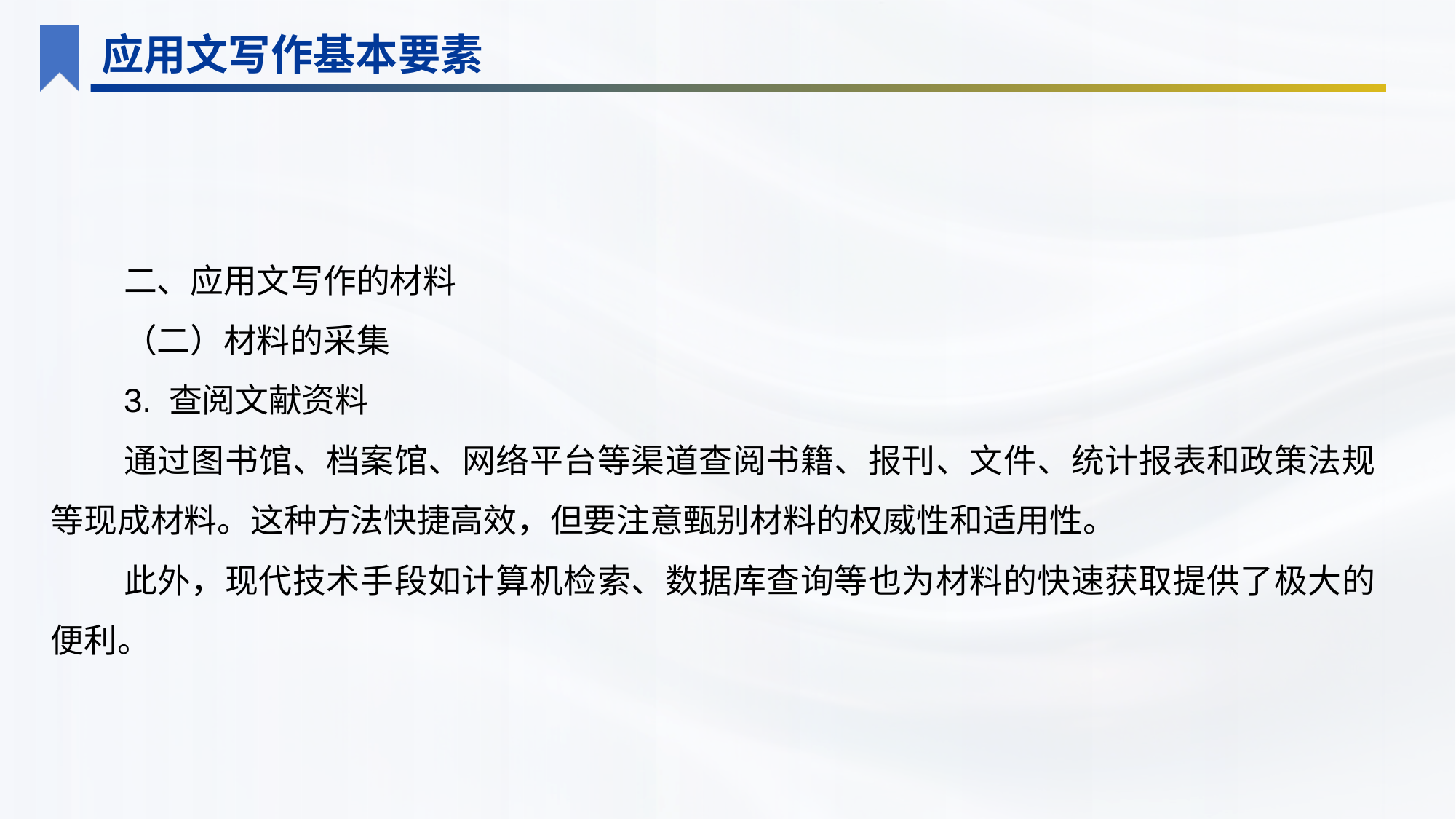

应用文写作基本要素
二、应用文写作的材料
（二）材料的采集
3. 查阅文献资料
通过图书馆、档案馆、网络平台等渠道查阅书籍、报刊、文件、统计报表和政策法规等现成材料。这种方法快捷高效，但要注意甄别材料的权威性和适用性。
此外，现代技术手段如计算机检索、数据库查询等也为材料的快速获取提供了极大的便利。